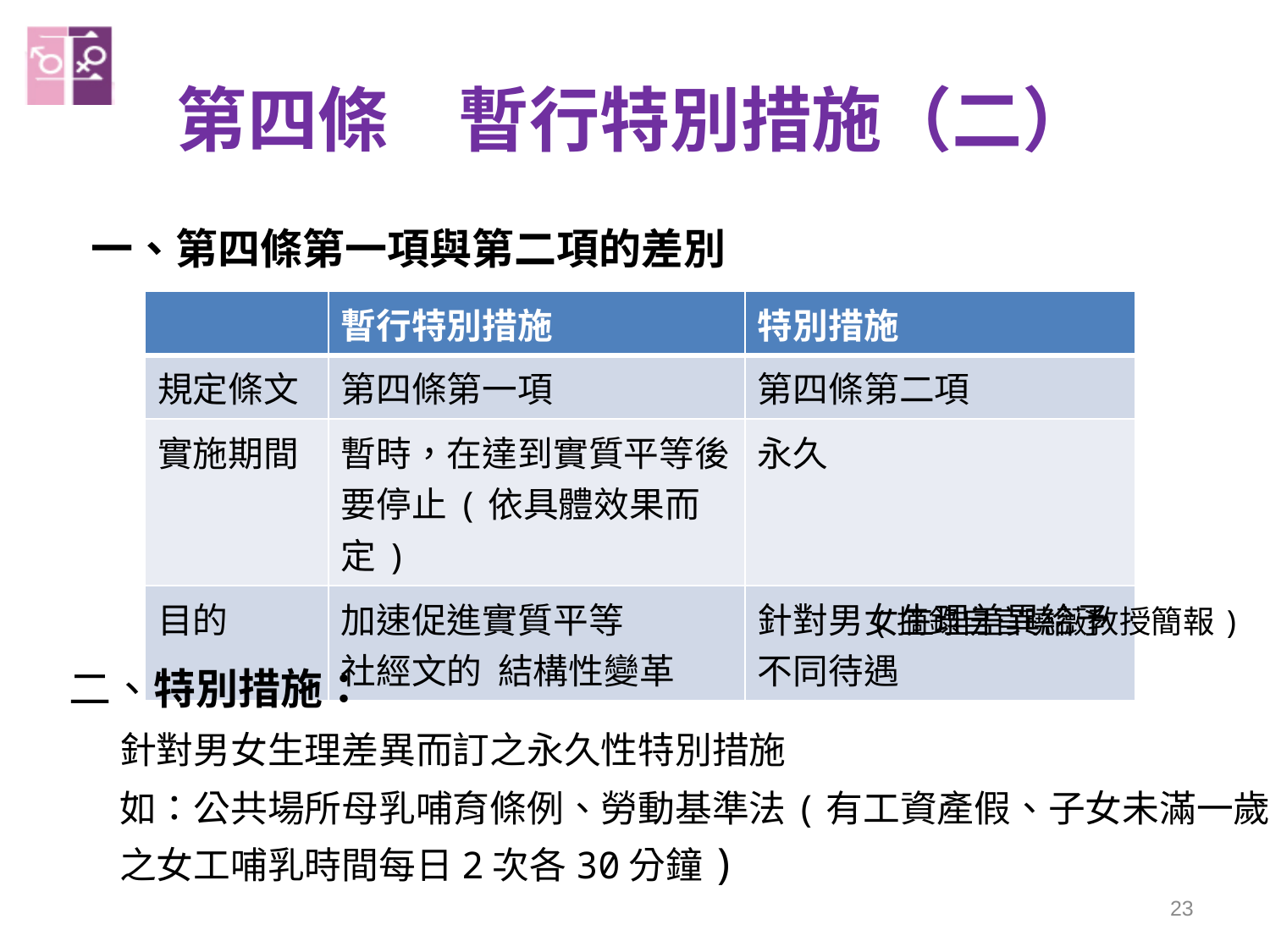

# 第四條　暫行特別措施（二）
一、第四條第一項與第二項的差別
|  | 暫行特別措施 | 特別措施 |
| --- | --- | --- |
| 規定條文 | 第四條第一項 | 第四條第二項 |
| 實施期間 | 暫時，在達到實質平等後要停止(依具體效果而定) | 永久 |
| 目的 | 加速促進實質平等 社經文的 結構性變革 | 針對男女生理差異給予不同待遇 |
(摘錄自官曉薇教授簡報)
二、特別措施：
針對男女生理差異而訂之永久性特別措施
如：公共場所母乳哺育條例、勞動基準法(有工資產假、子女未滿一歲
之女工哺乳時間每日2次各30分鐘)
23